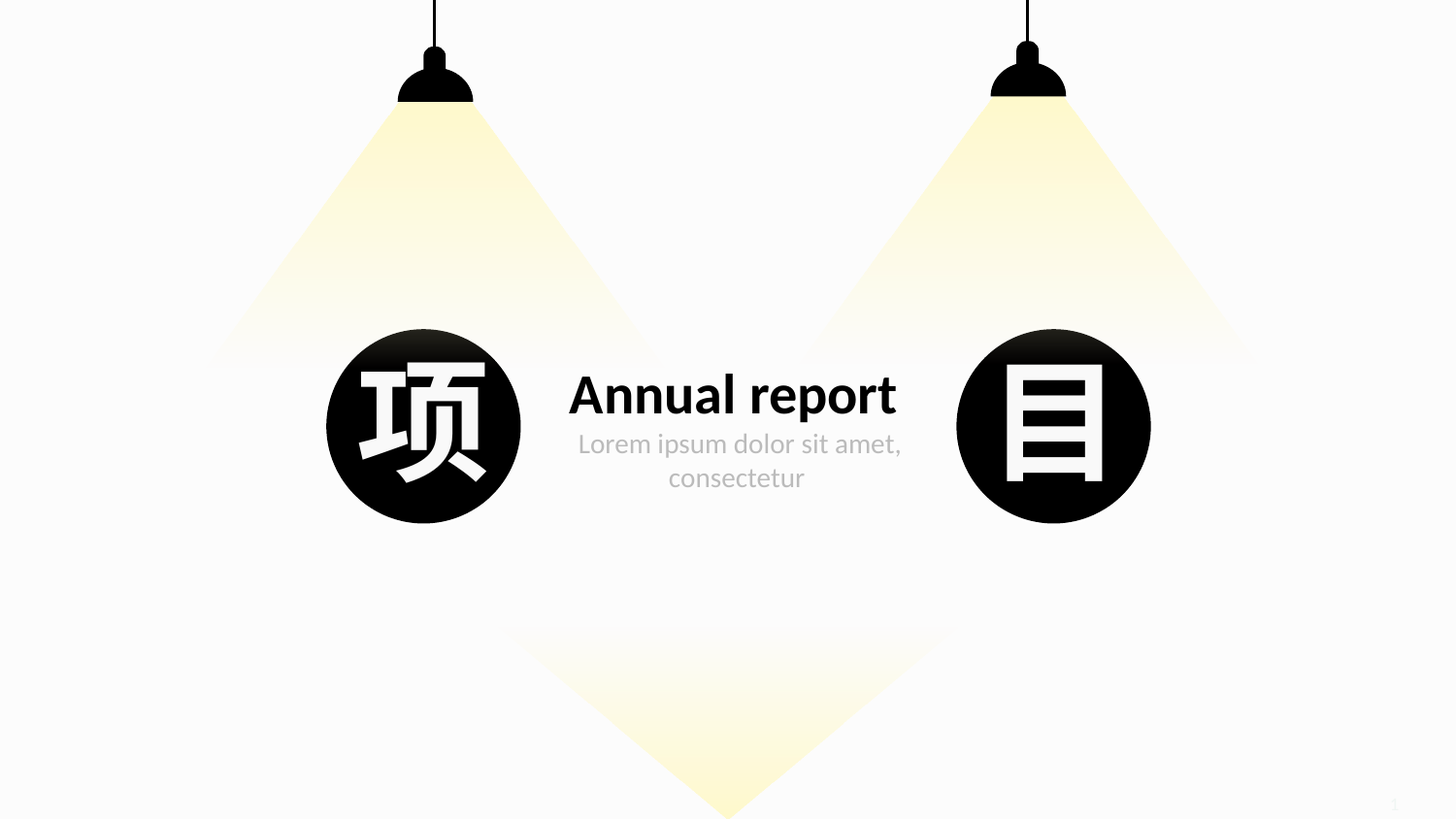

Annual report
Lorem ipsum dolor sit amet, consectetur
项
目